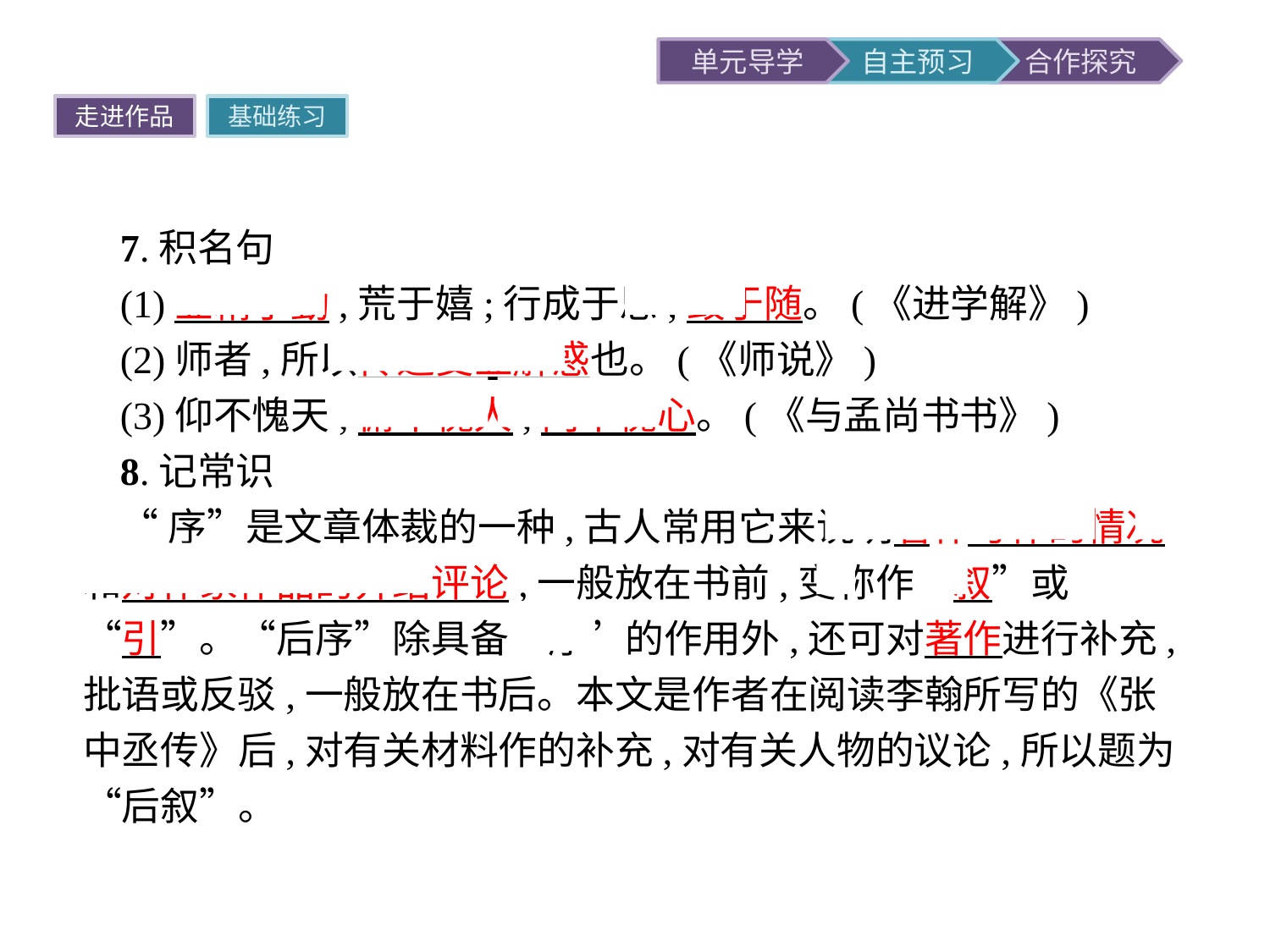

走进作品
基础练习
7.积名句
(1)业精于勤,荒于嬉;行成于思,毁于随。(《进学解》)
(2)师者,所以传道受业解惑也。(《师说》)
(3)仰不愧天,俯不愧人,内不愧心。(《与孟尚书书》)
8.记常识
“序”是文章体裁的一种,古人常用它来说明著作写作的情况和对作家作品的介绍评论,一般放在书前,变称作“叙”或“引”。“后序”除具备“序”的作用外,还可对著作进行补充,批语或反驳,一般放在书后。本文是作者在阅读李翰所写的《张中丞传》后,对有关材料作的补充,对有关人物的议论,所以题为“后叙”。